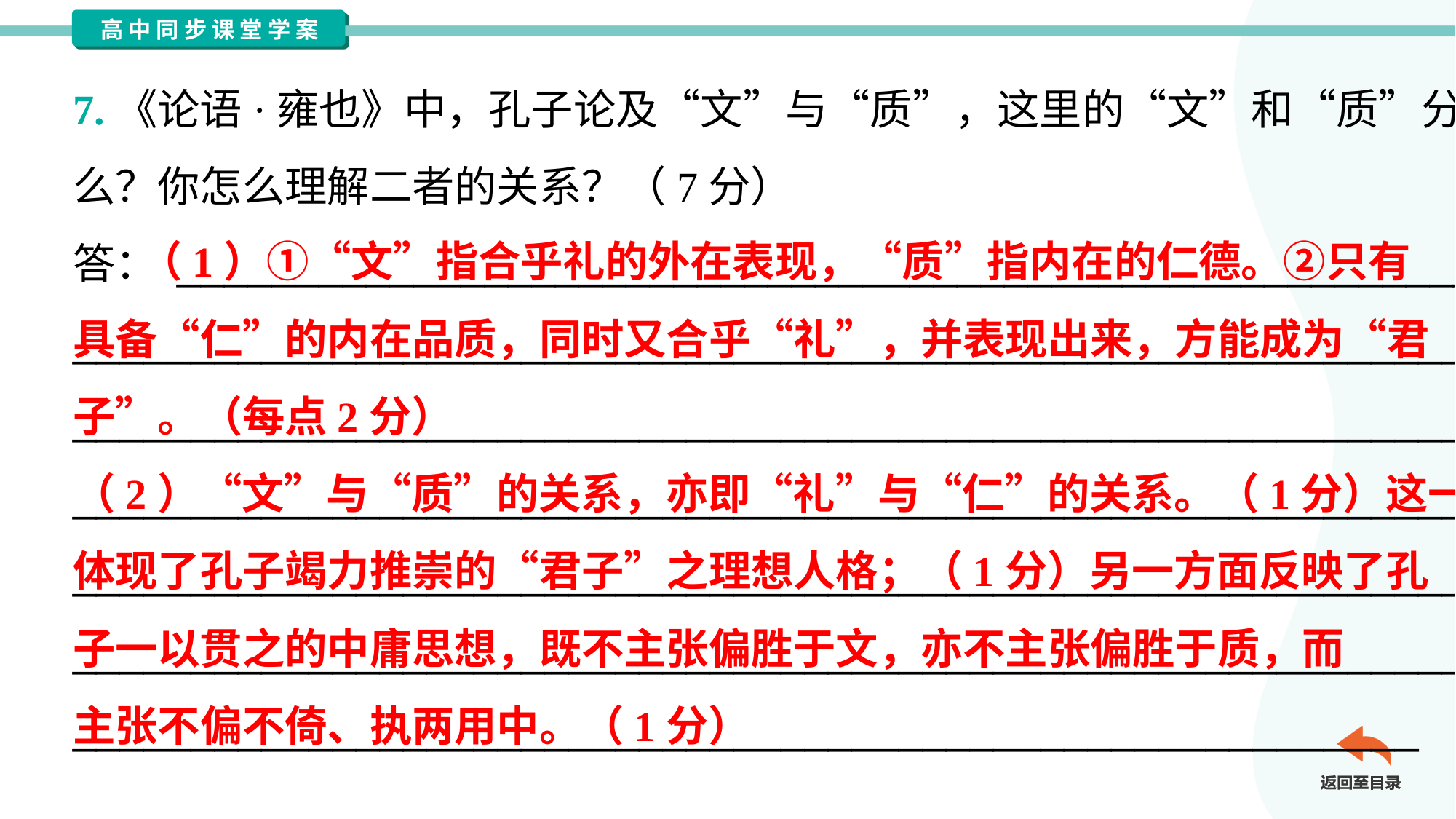

7.《论语·雍也》中，孔子论及“文”与“质”，这里的“文”和“质”分别指什
么？你怎么理解二者的关系？（7分）
答： ________________________________________________________
_____________________________________________________________
_____________________________________________________________
_____________________________________________________________
_____________________________________________________________
_____________________________________________________________
_________________________________________________________
      （1）①“文”指合乎礼的外在表现，“质”指内在的仁德。②只有
具备“仁”的内在品质，同时又合乎“礼”，并表现出来，方能成为“君
子”。（每点2分）
（2）“文”与“质”的关系，亦即“礼”与“仁”的关系。（1分）这一方面
体现了孔子竭力推崇的“君子”之理想人格；（1分）另一方面反映了孔
子一以贯之的中庸思想，既不主张偏胜于文，亦不主张偏胜于质，而
主张不偏不倚、执两用中。（1分）